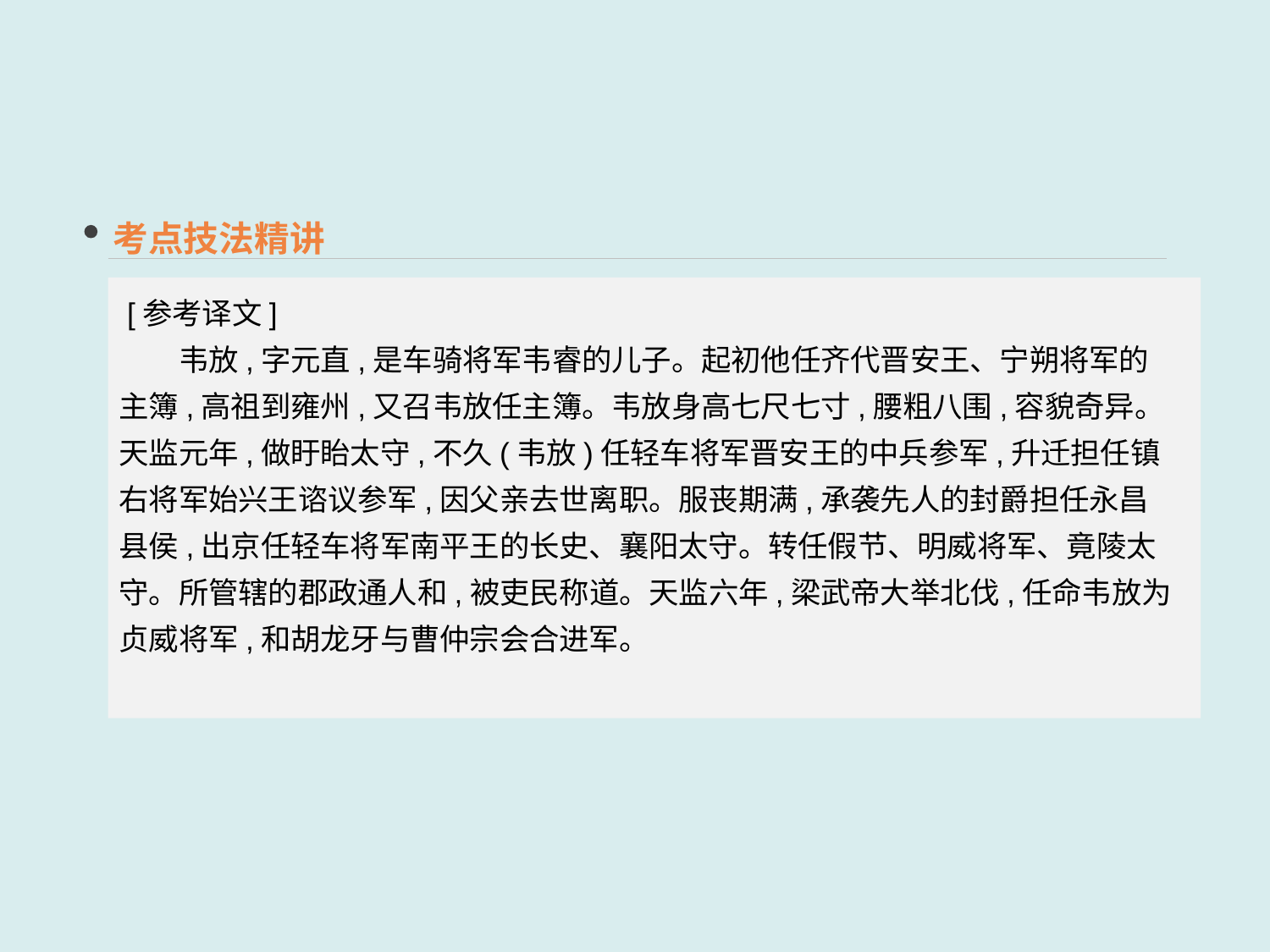

考点技法精讲

 [参考译文]
　　韦放,字元直,是车骑将军韦睿的儿子。起初他任齐代晋安王、宁朔将军的主簿,高祖到雍州,又召韦放任主簿。韦放身高七尺七寸,腰粗八围,容貌奇异。天监元年,做盱眙太守,不久(韦放)任轻车将军晋安王的中兵参军,升迁担任镇右将军始兴王谘议参军,因父亲去世离职。服丧期满,承袭先人的封爵担任永昌县侯,出京任轻车将军南平王的长史、襄阳太守。转任假节、明威将军、竟陵太守。所管辖的郡政通人和,被吏民称道。天监六年,梁武帝大举北伐,任命韦放为贞威将军,和胡龙牙与曹仲宗会合进军。